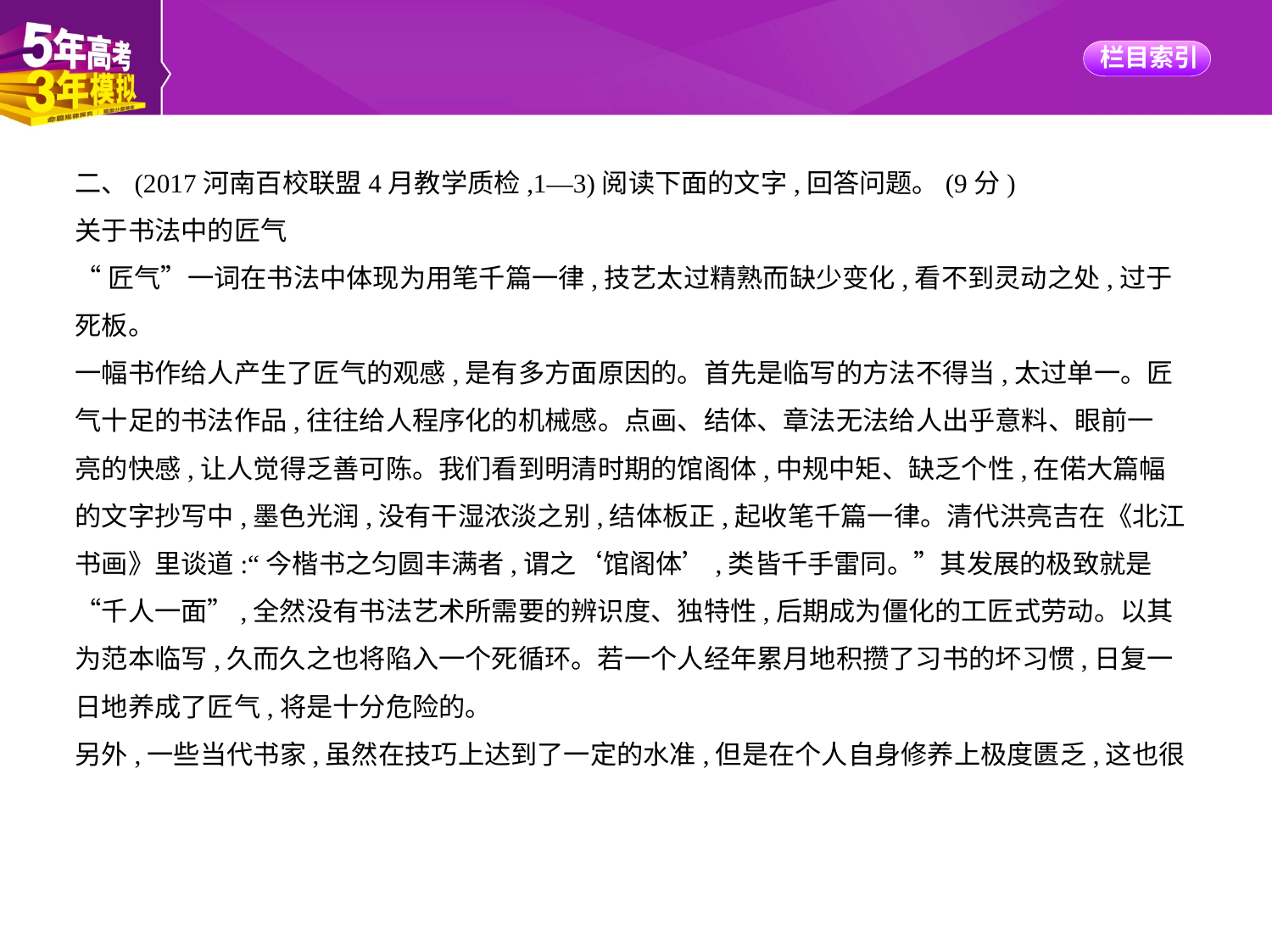

二、(2017河南百校联盟4月教学质检,1—3)阅读下面的文字,回答问题。(9分)
关于书法中的匠气
“匠气”一词在书法中体现为用笔千篇一律,技艺太过精熟而缺少变化,看不到灵动之处,过于
死板。
一幅书作给人产生了匠气的观感,是有多方面原因的。首先是临写的方法不得当,太过单一。匠
气十足的书法作品,往往给人程序化的机械感。点画、结体、章法无法给人出乎意料、眼前一
亮的快感,让人觉得乏善可陈。我们看到明清时期的馆阁体,中规中矩、缺乏个性,在偌大篇幅
的文字抄写中,墨色光润,没有干湿浓淡之别,结体板正,起收笔千篇一律。清代洪亮吉在《北江
书画》里谈道:“今楷书之匀圆丰满者,谓之‘馆阁体’,类皆千手雷同。”其发展的极致就是
“千人一面”,全然没有书法艺术所需要的辨识度、独特性,后期成为僵化的工匠式劳动。以其
为范本临写,久而久之也将陷入一个死循环。若一个人经年累月地积攒了习书的坏习惯,日复一
日地养成了匠气,将是十分危险的。
另外,一些当代书家,虽然在技巧上达到了一定的水准,但是在个人自身修养上极度匮乏,这也很